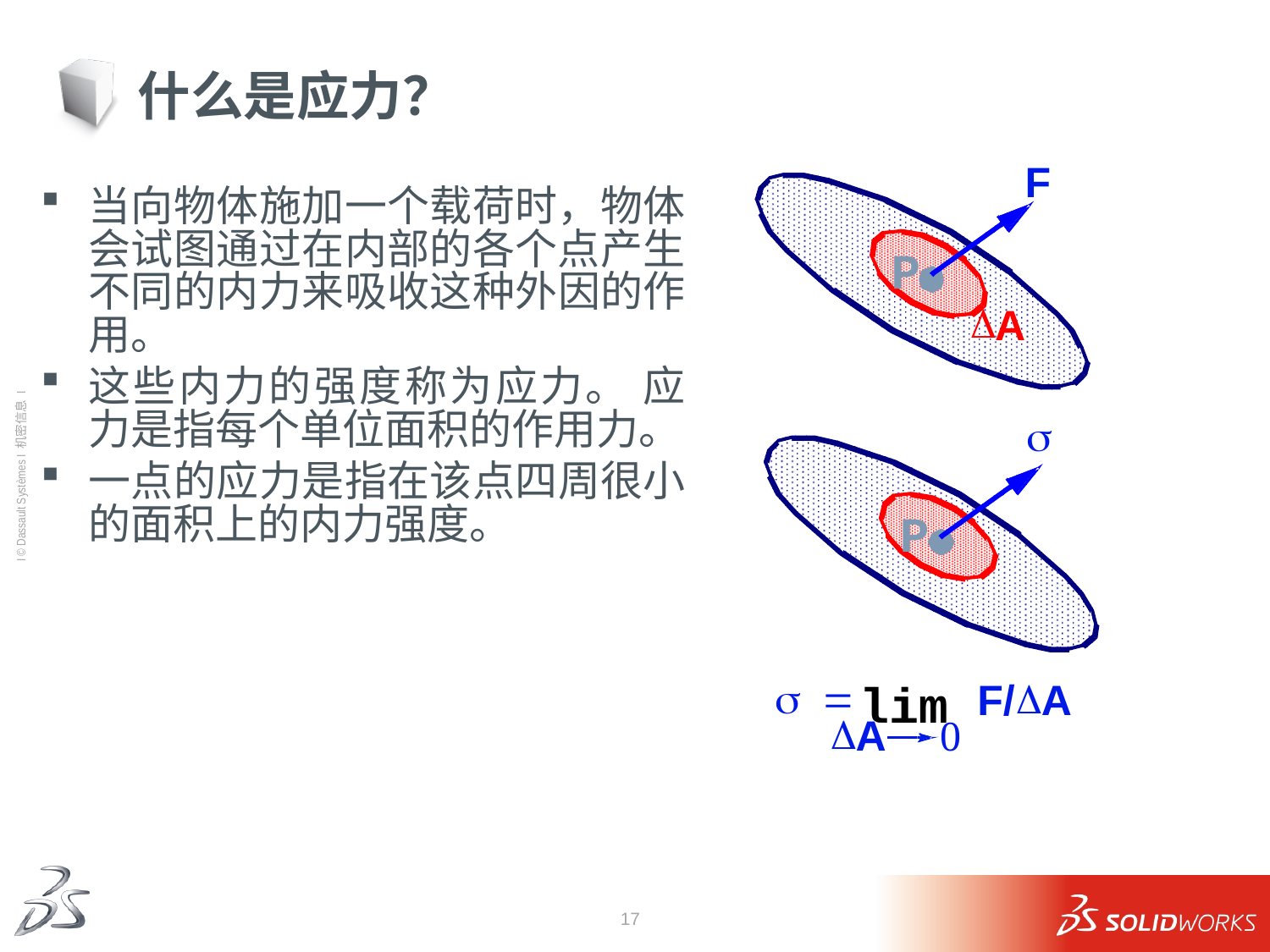

# 什么是应力？

F

P

Δ
A

σ

P

σ =
Δ
lim
F/
A
Δ
A
0

当向物体施加一个载荷时，物体会试图通过在内部的各个点产生不同的内力来吸收这种外因的作用。
这些内力的强度称为应力。 应力是指每个单位面积的作用力。
一点的应力是指在该点四周很小的面积上的内力强度。